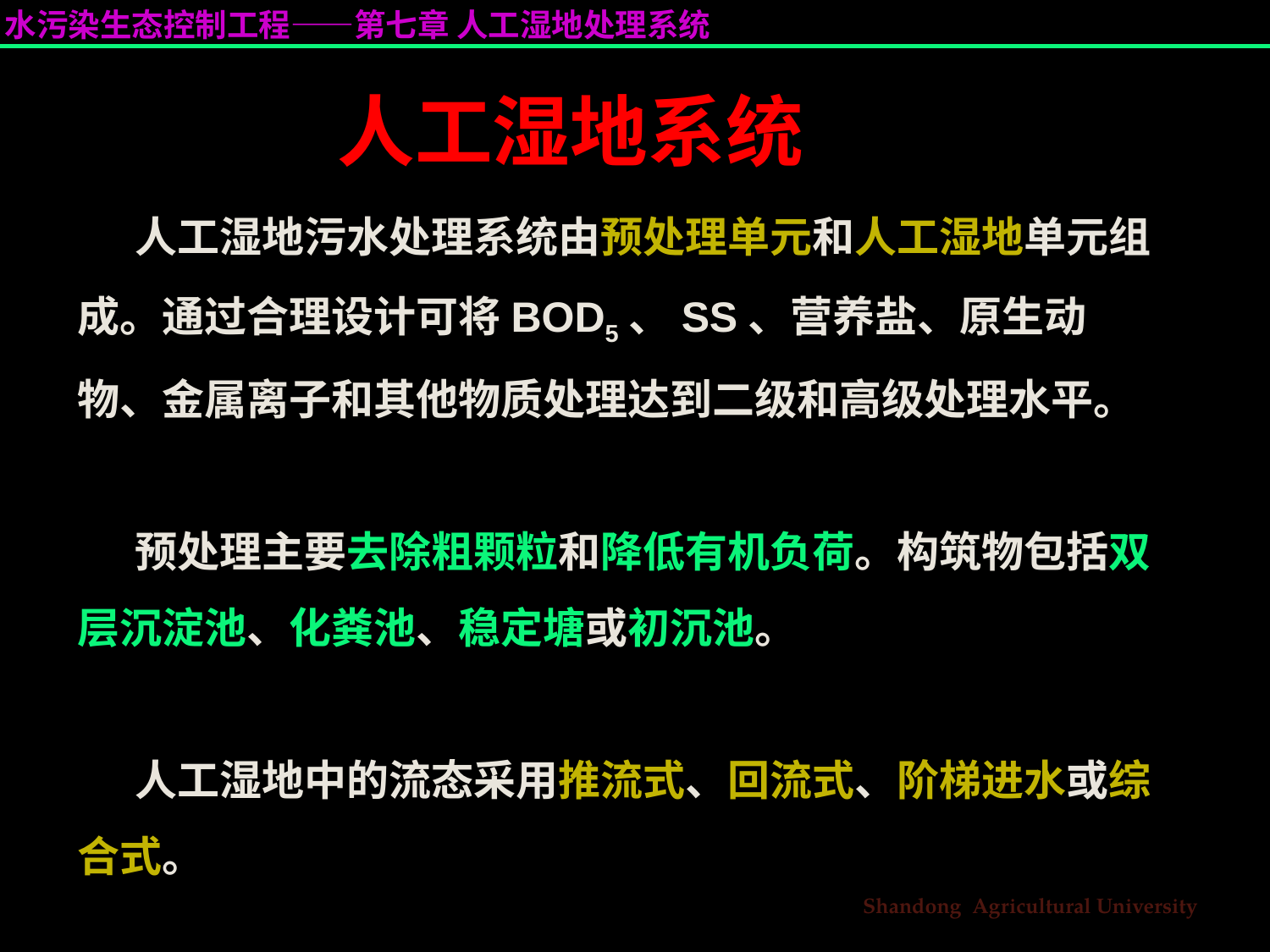

人工湿地系统
     人工湿地污水处理系统由预处理单元和人工湿地单元组成。通过合理设计可将BOD5、SS、营养盐、原生动物、金属离子和其他物质处理达到二级和高级处理水平。

     预处理主要去除粗颗粒和降低有机负荷。构筑物包括双层沉淀池、化粪池、稳定塘或初沉池。

     人工湿地中的流态采用推流式、回流式、阶梯进水或综合式。